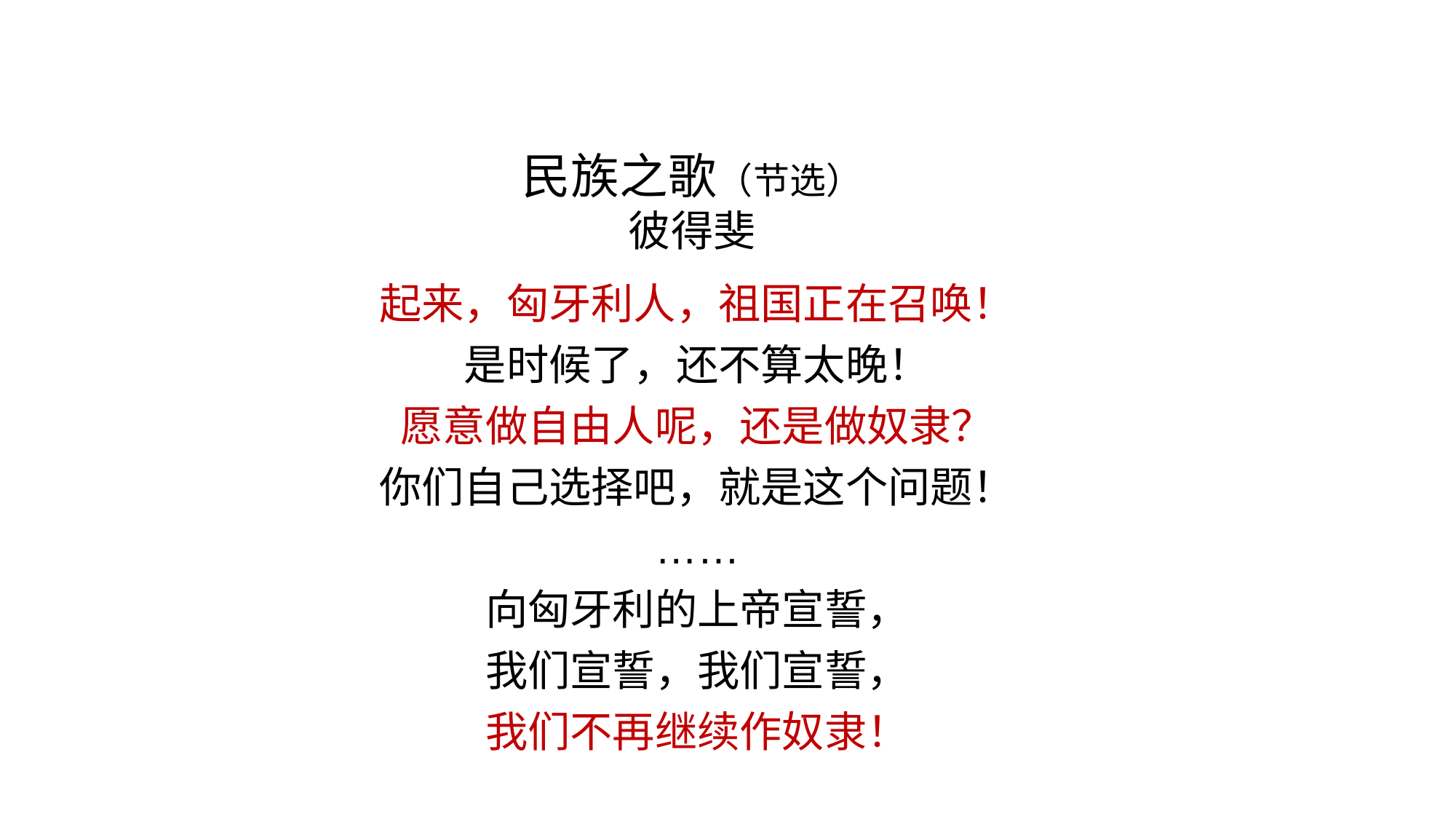

民族之歌（节选）
彼得斐
起来，匈牙利人，祖国正在召唤！
是时候了，还不算太晚！
愿意做自由人呢，还是做奴隶？
你们自己选择吧，就是这个问题！
……
向匈牙利的上帝宣誓，
我们宣誓，我们宣誓，
我们不再继续作奴隶！